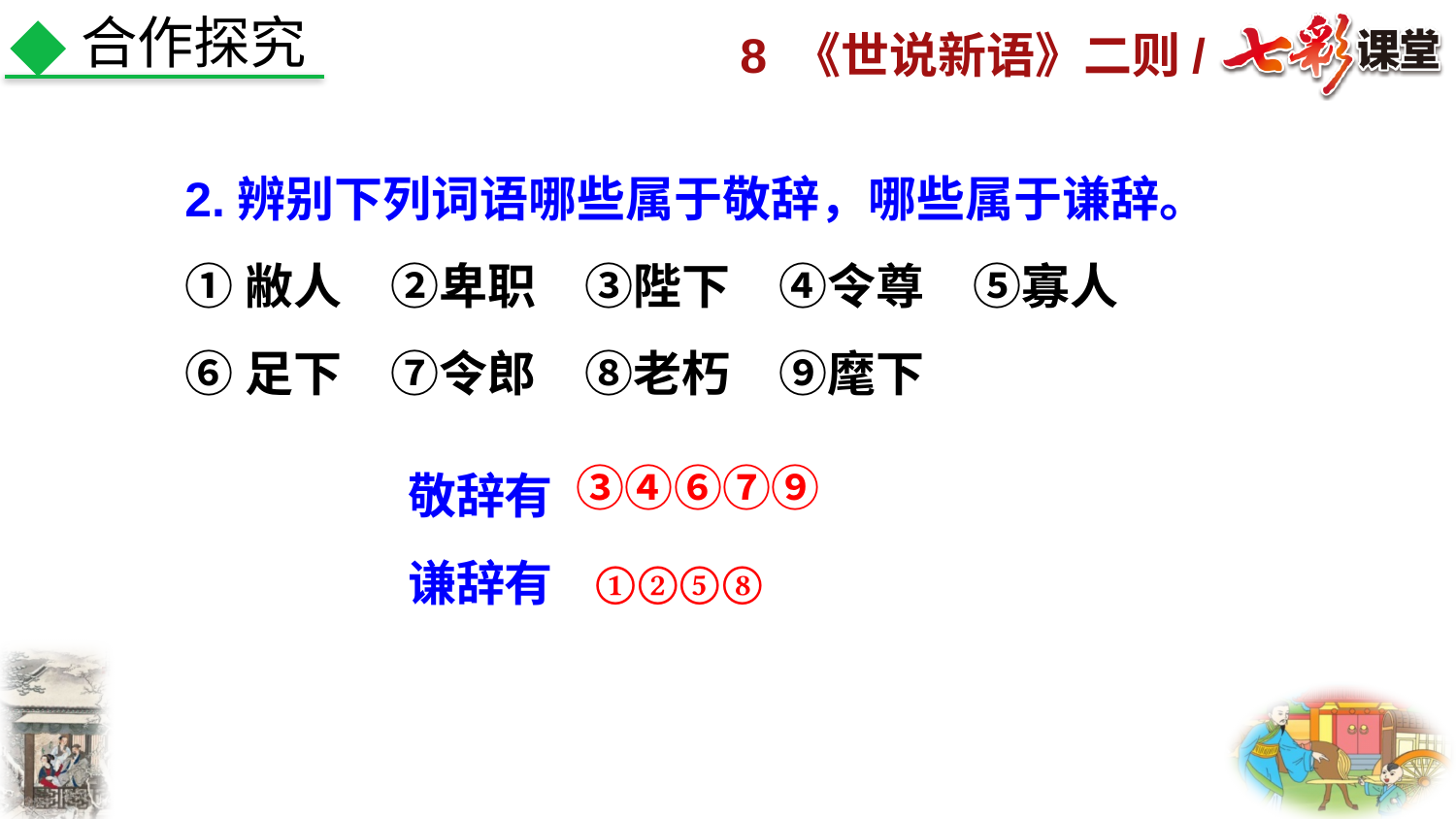

合作探究

2.辨别下列词语哪些属于敬辞，哪些属于谦辞。
①敝人　②卑职　③陛下　④令尊　⑤寡人
⑥足下　⑦令郎　⑧老朽　⑨麾下
敬辞有
谦辞有
③④⑥⑦⑨
①②⑤⑧